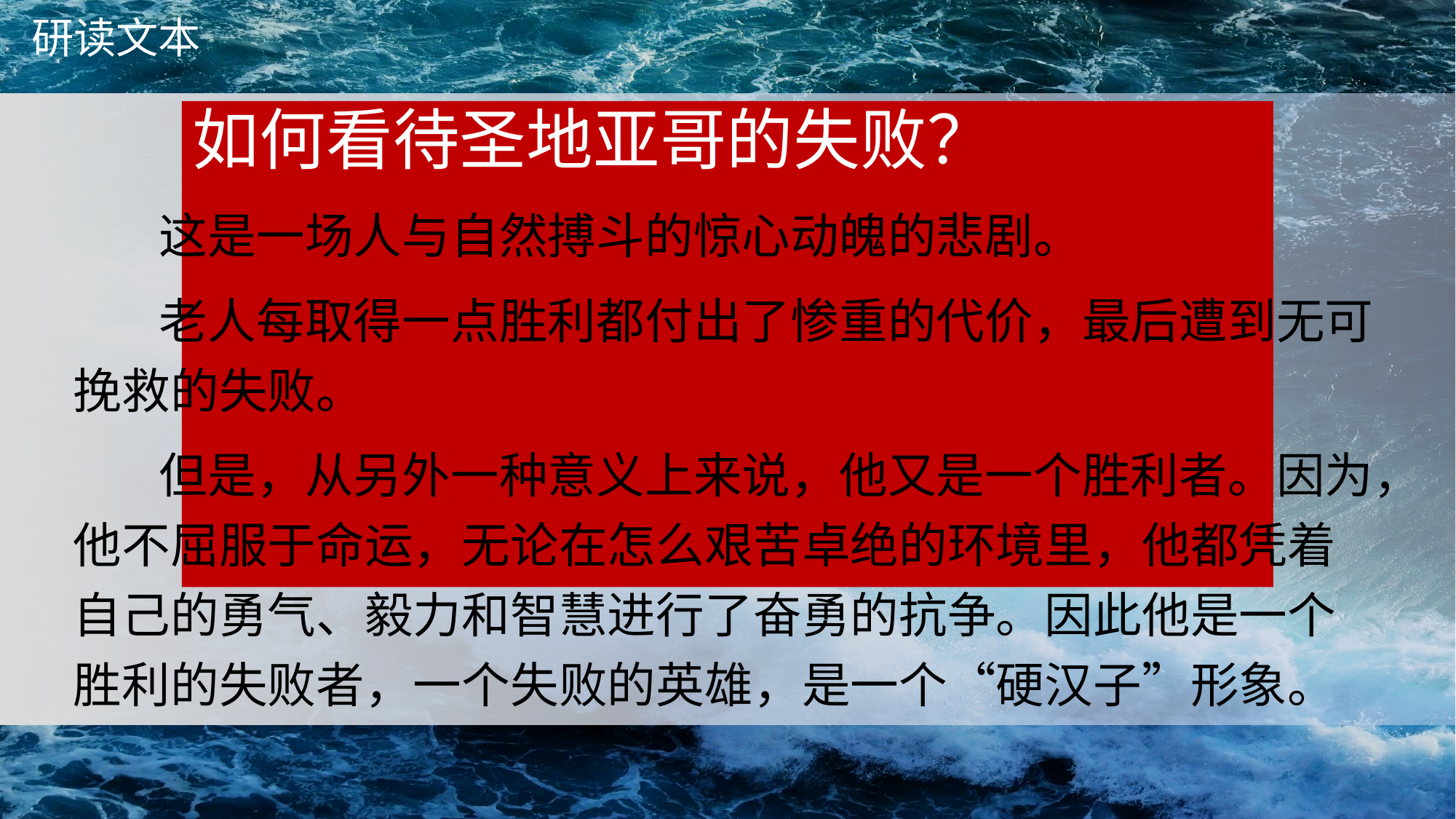

如何看待圣地亚哥的失败？
这是一场人与自然搏斗的惊心动魄的悲剧。
老人每取得一点胜利都付出了惨重的代价，最后遭到无可挽救的失败。
但是，从另外一种意义上来说，他又是一个胜利者。因为，他不屈服于命运，无论在怎么艰苦卓绝的环境里，他都凭着自己的勇气、毅力和智慧进行了奋勇的抗争。因此他是一个胜利的失败者，一个失败的英雄，是一个“硬汉子”形象。